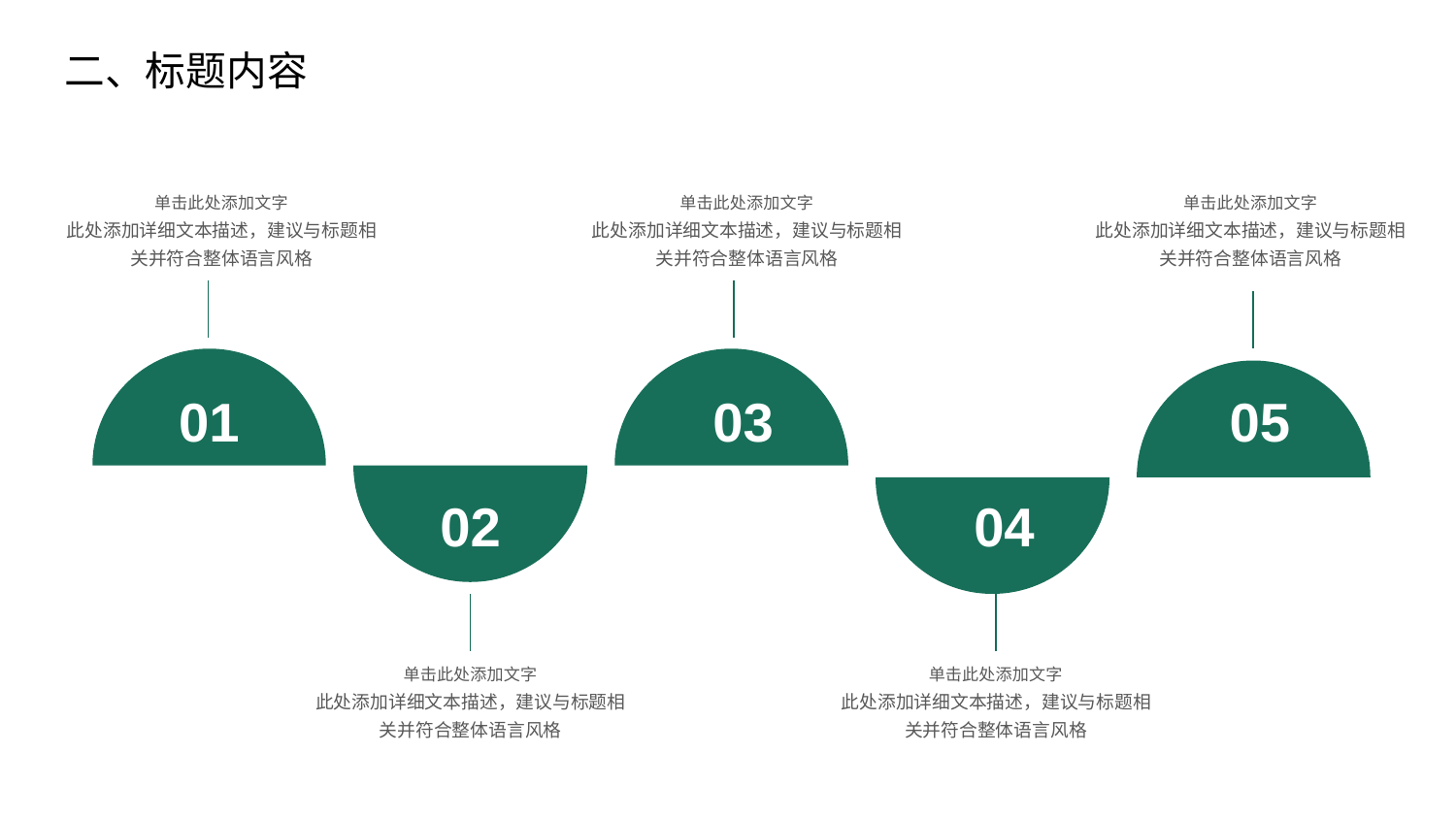

二、标题内容
单击此处添加文字
此处添加详细文本描述，建议与标题相关并符合整体语言风格
单击此处添加文字
此处添加详细文本描述，建议与标题相关并符合整体语言风格
单击此处添加文字
此处添加详细文本描述，建议与标题相关并符合整体语言风格

01
03
05
02
04
单击此处添加文字
此处添加详细文本描述，建议与标题相关并符合整体语言风格
单击此处添加文字
此处添加详细文本描述，建议与标题相关并符合整体语言风格